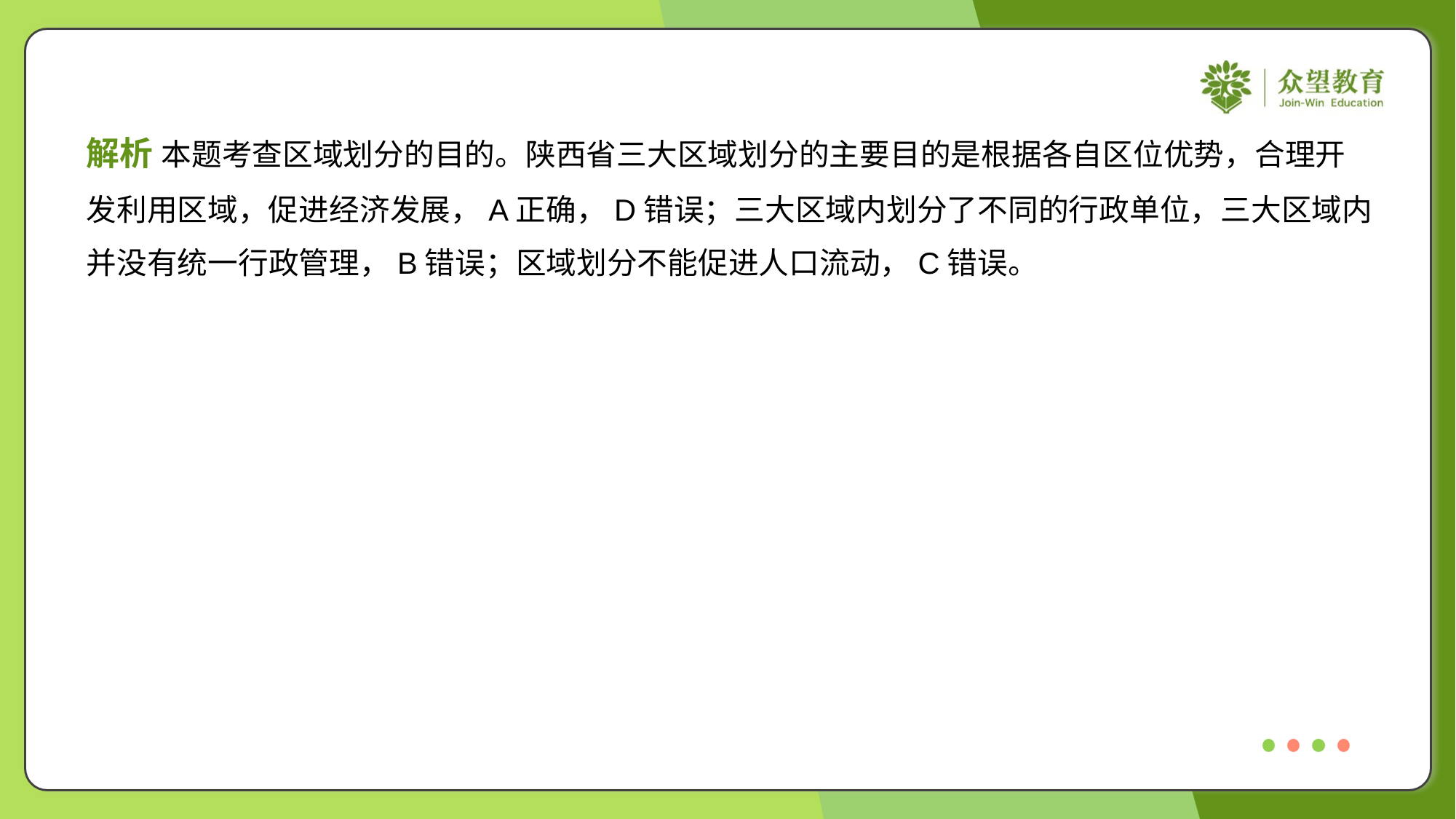

解析 本题考查区域划分的目的。陕西省三大区域划分的主要目的是根据各自区位优势，合理开
发利用区域，促进经济发展，A正确，D错误；三大区域内划分了不同的行政单位，三大区域内
并没有统一行政管理，B错误；区域划分不能促进人口流动，C错误。